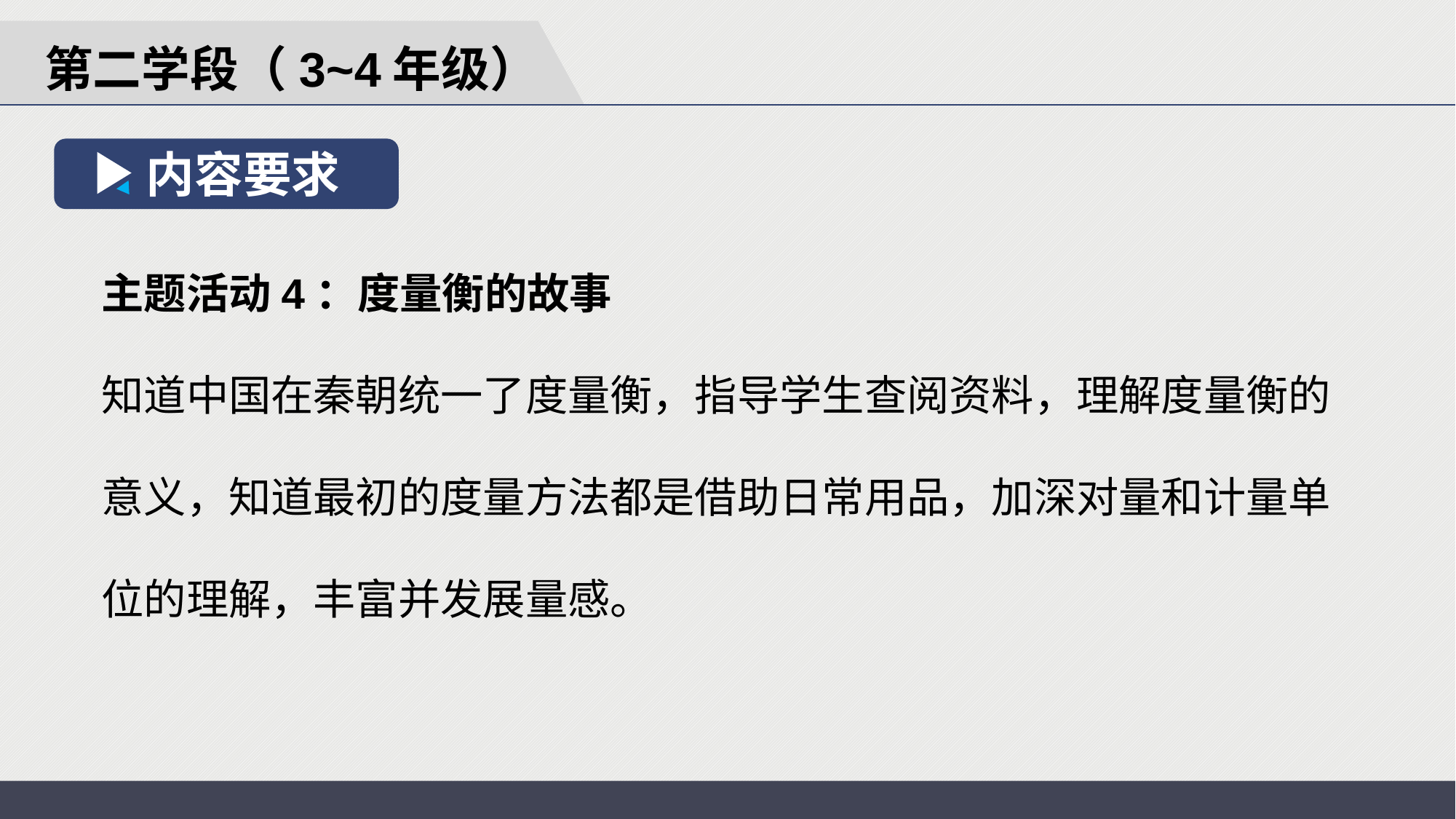

第二学段（3~4年级）
内容要求

主题活动4：度量衡的故事
知道中国在秦朝统一了度量衡，指导学生查阅资料，理解度量衡的意义，知道最初的度量方法都是借助日常用品，加深对量和计量单位的理解，丰富并发展量感。